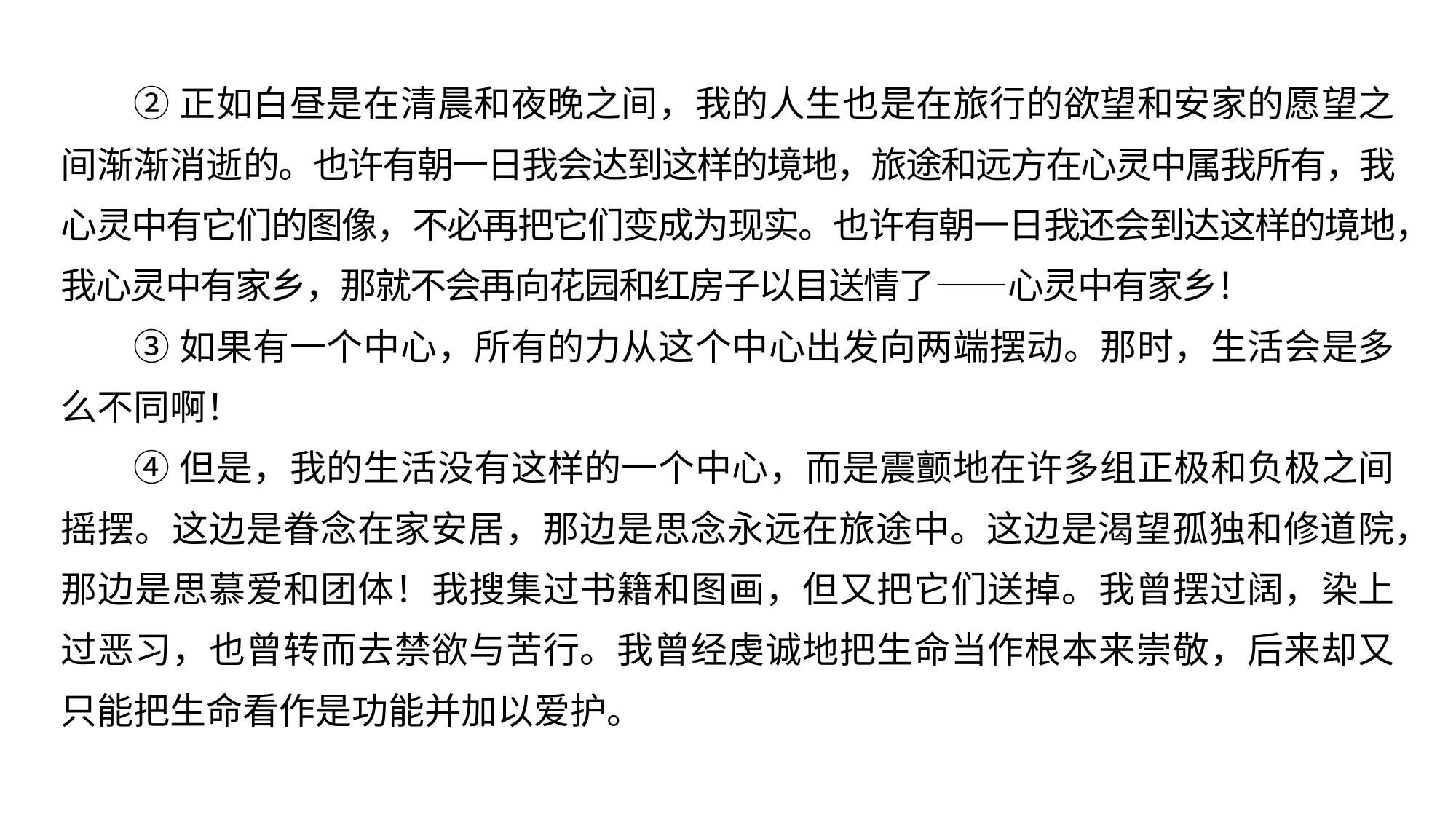

②正如白昼是在清晨和夜晚之间，我的人生也是在旅行的欲望和安家的愿望之间渐渐消逝的。也许有朝一日我会达到这样的境地，旅途和远方在心灵中属我所有，我心灵中有它们的图像，不必再把它们变成为现实。也许有朝一日我还会到达这样的境地，我心灵中有家乡，那就不会再向花园和红房子以目送情了——心灵中有家乡！
③如果有一个中心，所有的力从这个中心出发向两端摆动。那时，生活会是多么不同啊！
④但是，我的生活没有这样的一个中心，而是震颤地在许多组正极和负极之间摇摆。这边是眷念在家安居，那边是思念永远在旅途中。这边是渴望孤独和修道院，那边是思慕爱和团体！我搜集过书籍和图画，但又把它们送掉。我曾摆过阔，染上过恶习，也曾转而去禁欲与苦行。我曾经虔诚地把生命当作根本来崇敬，后来却又只能把生命看作是功能并加以爱护。